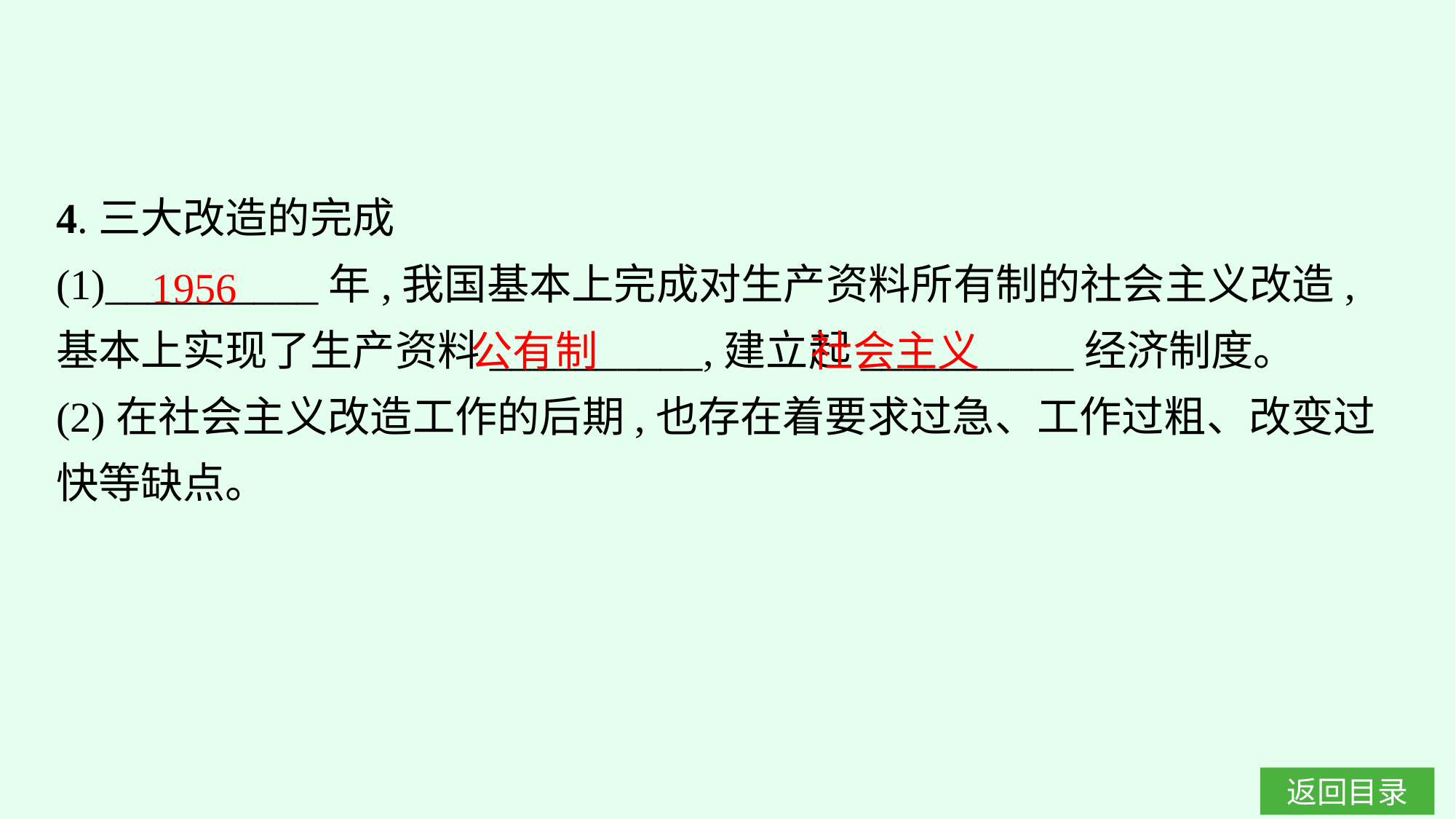

4.三大改造的完成
(1)__________年,我国基本上完成对生产资料所有制的社会主义改造,基本上实现了生产资料__________,建立起__________经济制度。
(2)在社会主义改造工作的后期,也存在着要求过急、工作过粗、改变过快等缺点。
1956
公有制
社会主义